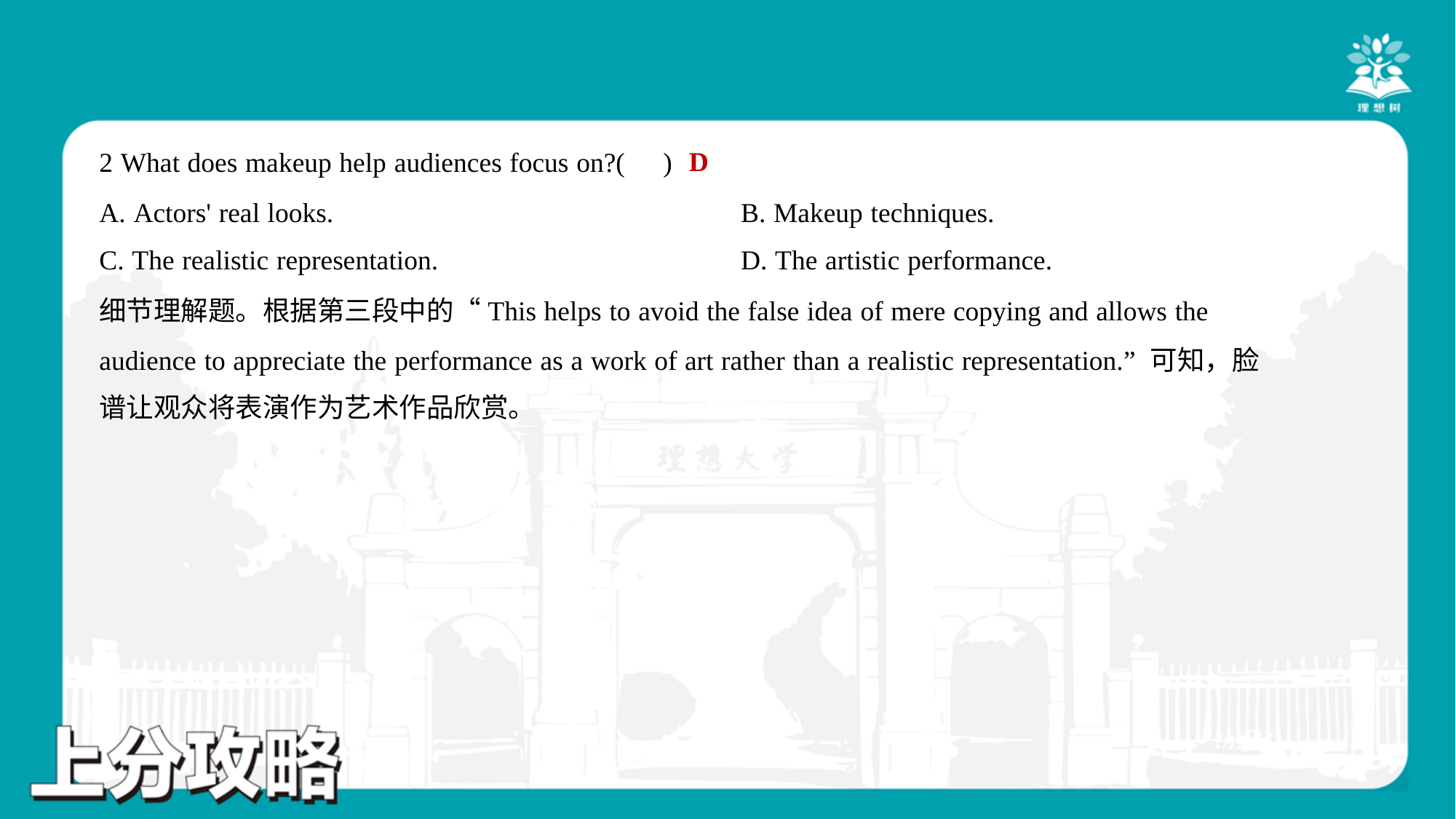

D
2 What does makeup help audiences focus on?(     )
A. Actors' real looks.	B. Makeup techniques.
C. The realistic representation.	D. The artistic performance.
细节理解题。根据第三段中的“This helps to avoid the false idea of mere copying and allows the
audience to appreciate the performance as a work of art rather than a realistic representation.” 可知，脸
谱让观众将表演作为艺术作品欣赏。